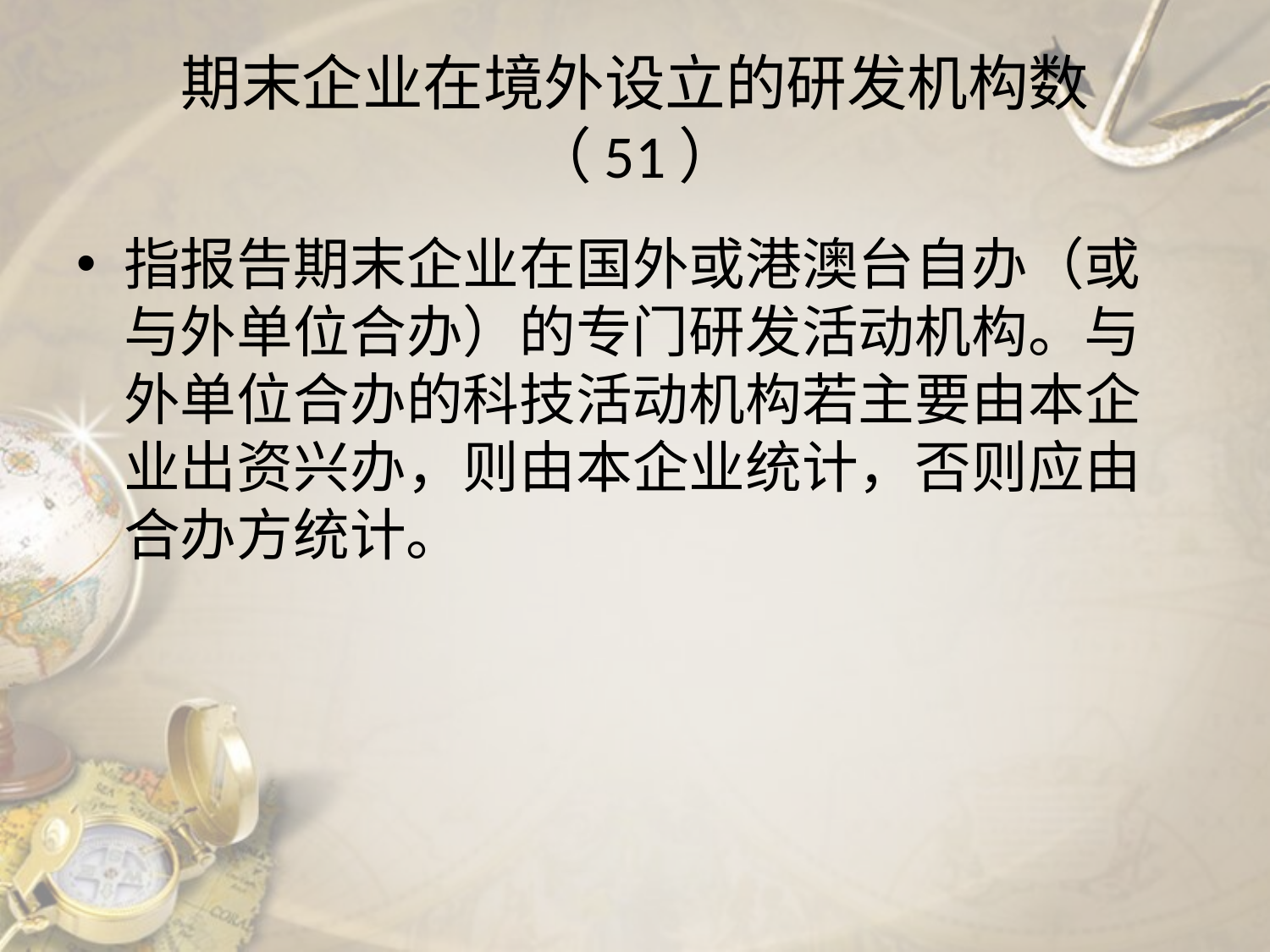

# 期末企业在境外设立的研发机构数 （51）
指报告期末企业在国外或港澳台自办（或与外单位合办）的专门研发活动机构。与外单位合办的科技活动机构若主要由本企业出资兴办，则由本企业统计，否则应由合办方统计。